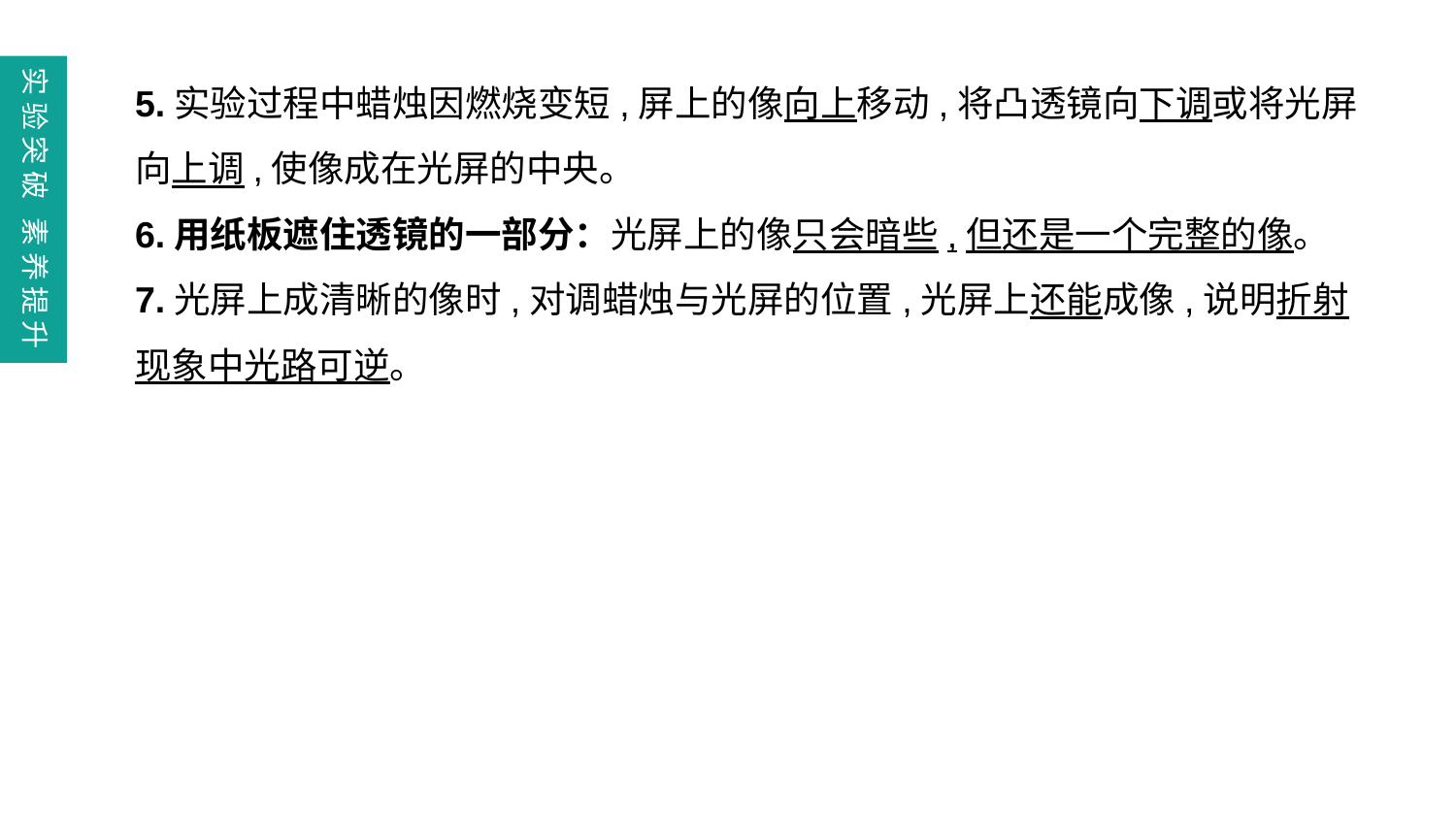

5.实验过程中蜡烛因燃烧变短,屏上的像向上移动,将凸透镜向下调或将光屏向上调,使像成在光屏的中央。
6.用纸板遮住透镜的一部分：光屏上的像只会暗些,但还是一个完整的像。
7.光屏上成清晰的像时,对调蜡烛与光屏的位置,光屏上还能成像,说明折射现象中光路可逆。

实验突破 素养提升